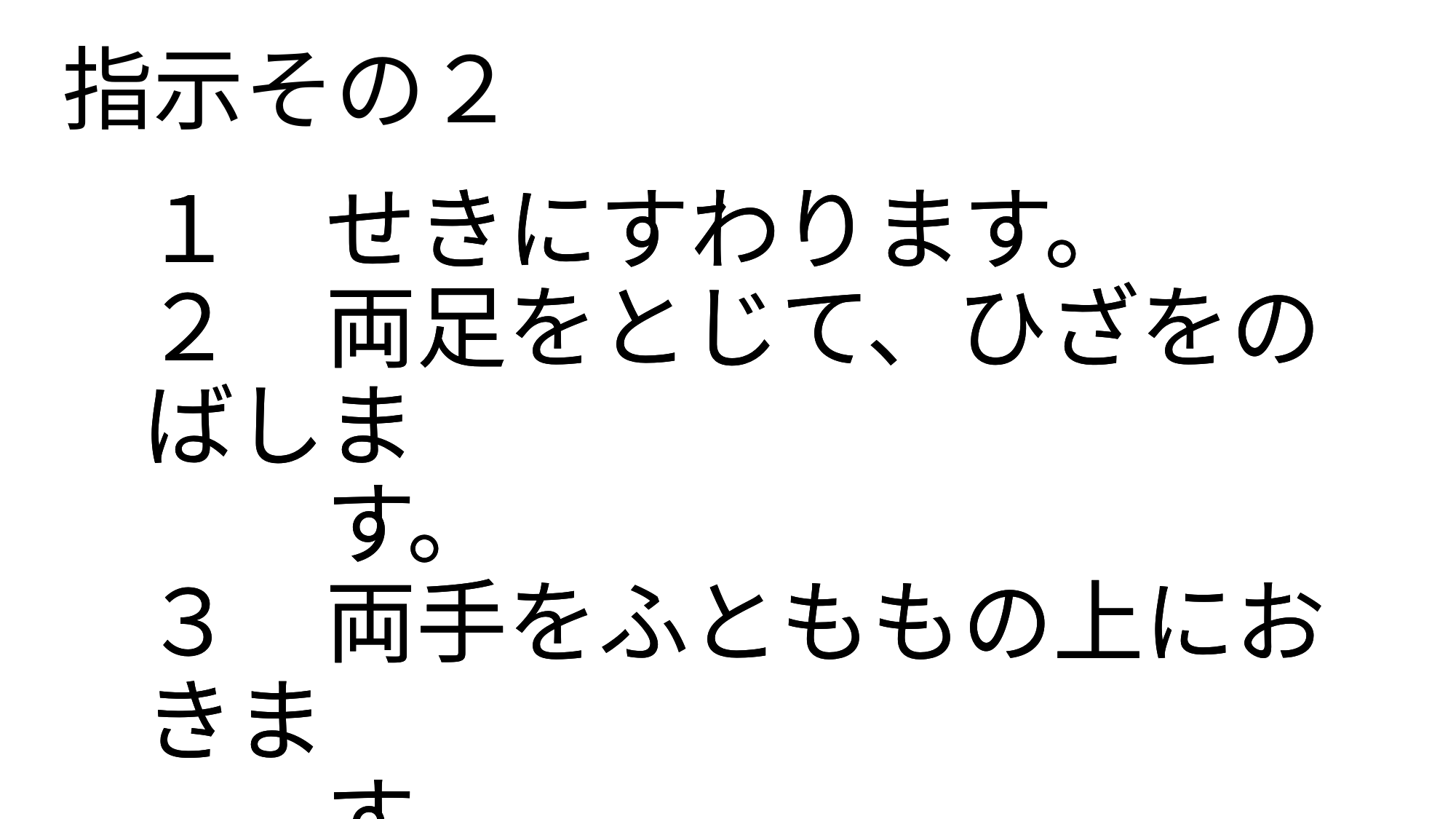

指示その２
１　せきにすわります。
２　両足をとじて、ひざをのばしま
　　す。
３　両手をふとももの上におきま
　　す。
１　せきにすわります。
２　両足をとじて、ひざをのばしま
　　す。
３　両手をふとももの上におきま
　　す。